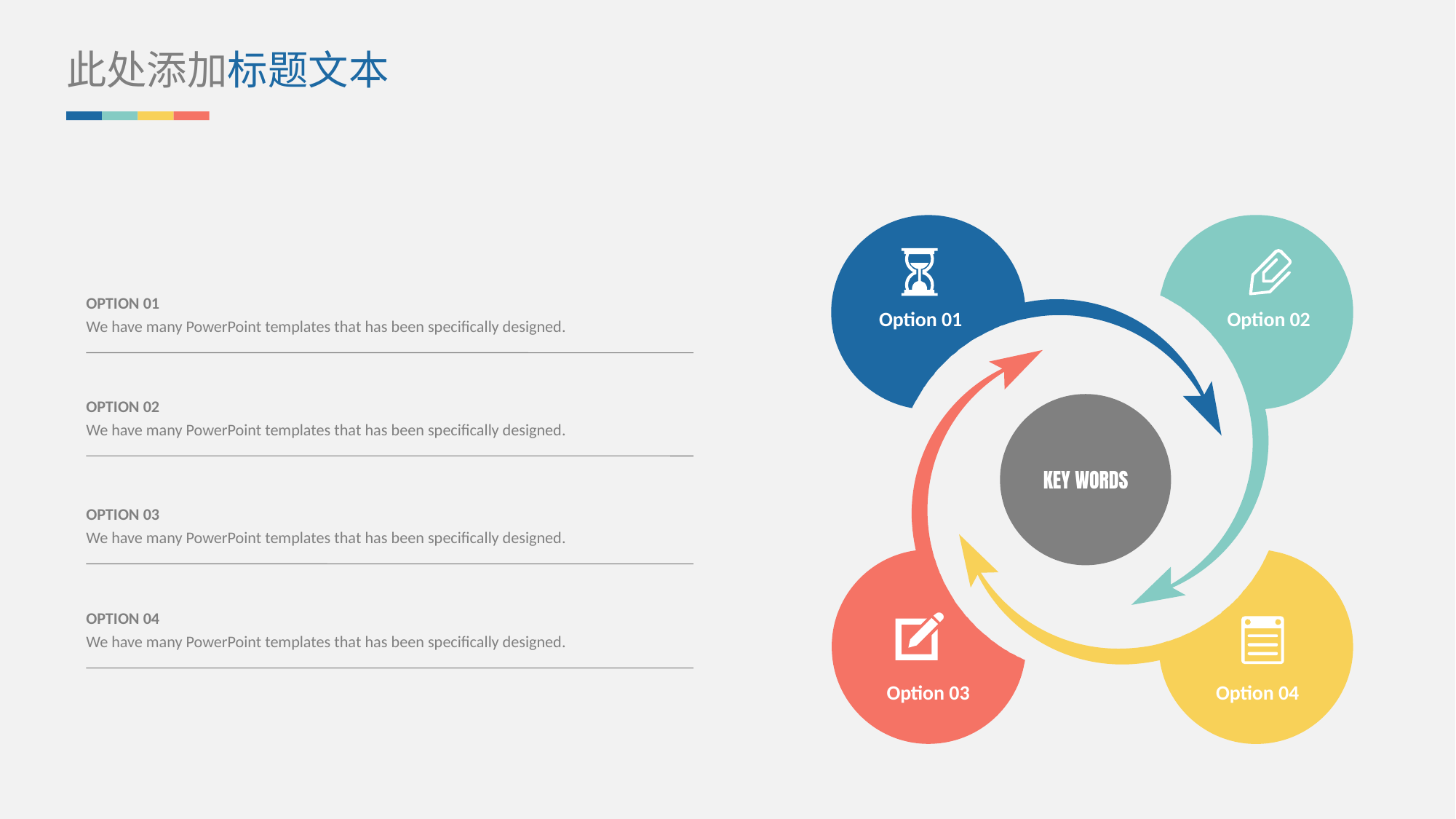

此处添加标题文本

OPTION 01
We have many PowerPoint templates that has been specifically designed.
Option 01
Option 02

OPTION 02
We have many PowerPoint templates that has been specifically designed.

KEY WORDS
OPTION 03
We have many PowerPoint templates that has been specifically designed.

OPTION 04
We have many PowerPoint templates that has been specifically designed.

Option 03
Option 04